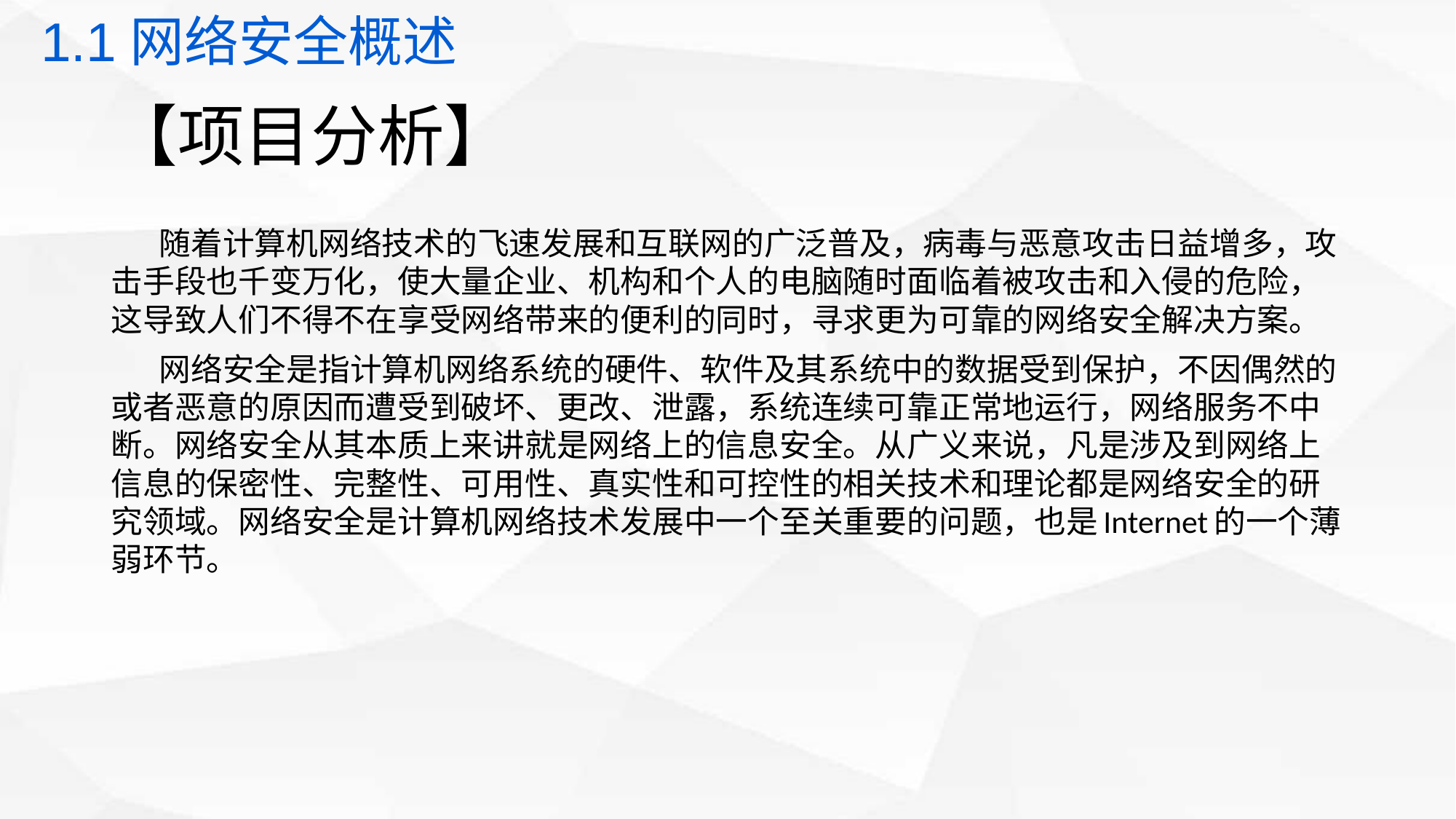

1.1网络安全概述
# 【项目分析】
随着计算机网络技术的飞速发展和互联网的广泛普及，病毒与恶意攻击日益增多，攻击手段也千变万化，使大量企业、机构和个人的电脑随时面临着被攻击和入侵的危险，这导致人们不得不在享受网络带来的便利的同时，寻求更为可靠的网络安全解决方案。
网络安全是指计算机网络系统的硬件、软件及其系统中的数据受到保护，不因偶然的或者恶意的原因而遭受到破坏、更改、泄露，系统连续可靠正常地运行，网络服务不中断。网络安全从其本质上来讲就是网络上的信息安全。从广义来说，凡是涉及到网络上信息的保密性、完整性、可用性、真实性和可控性的相关技术和理论都是网络安全的研究领域。网络安全是计算机网络技术发展中一个至关重要的问题，也是Internet的一个薄弱环节。